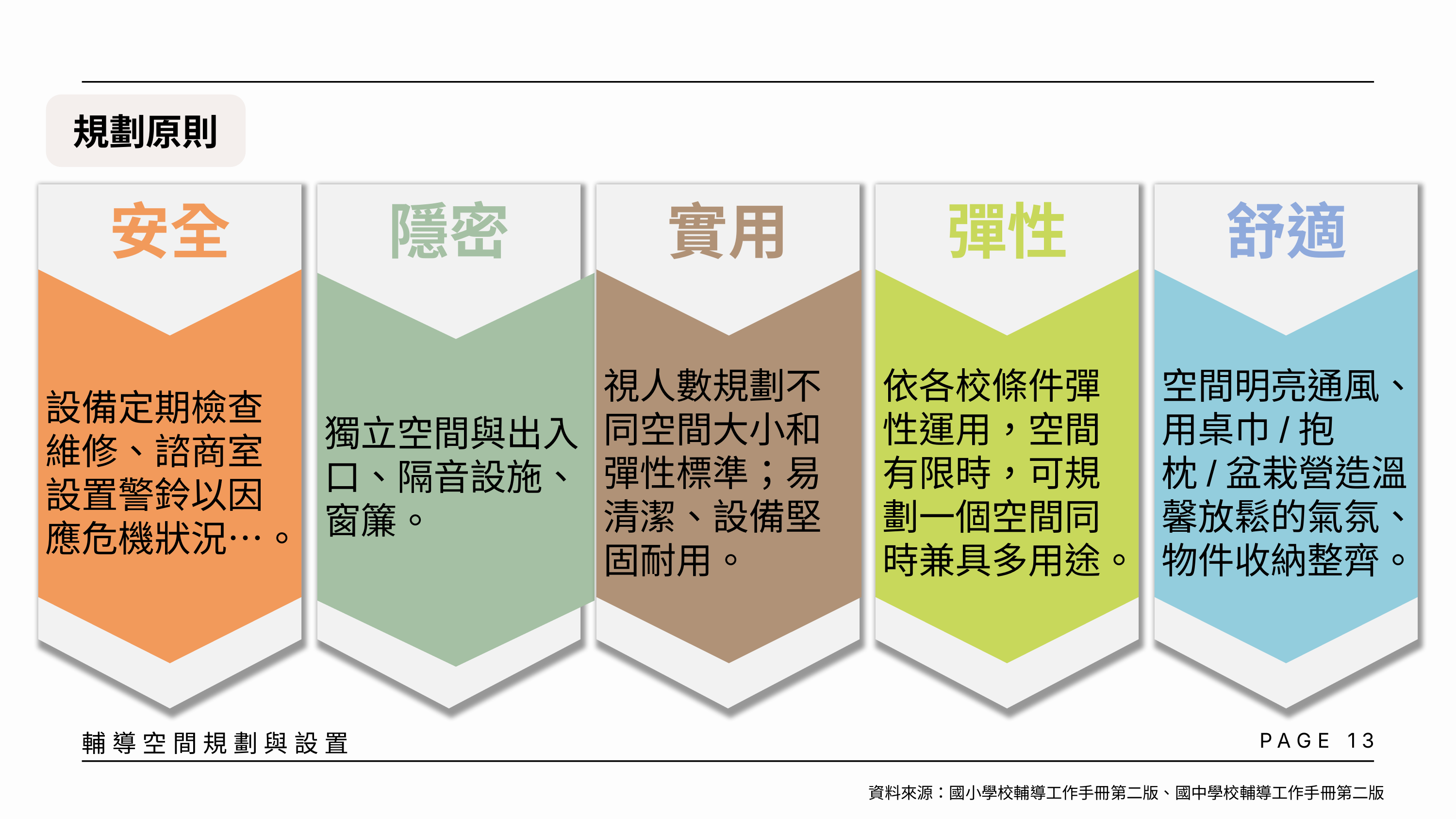

規劃原則
安全
設備定期檢查維修、諮商室設置警鈴以因應危機狀況…。
隱密
獨立空間與出入口、隔音設施、窗簾。
實用
視人數規劃不同空間大小和彈性標準；易清潔、設備堅固耐用。
彈性
依各校條件彈性運用，空間有限時，可規劃一個空間同時兼具多用途。
舒適
空間明亮通風、用桌巾/抱枕/盆栽營造溫馨放鬆的氣氛、物件收納整齊。
PAGE 13
輔導空間規劃與設置

資料來源：國小學校輔導工作手冊第二版、國中學校輔導工作手冊第二版